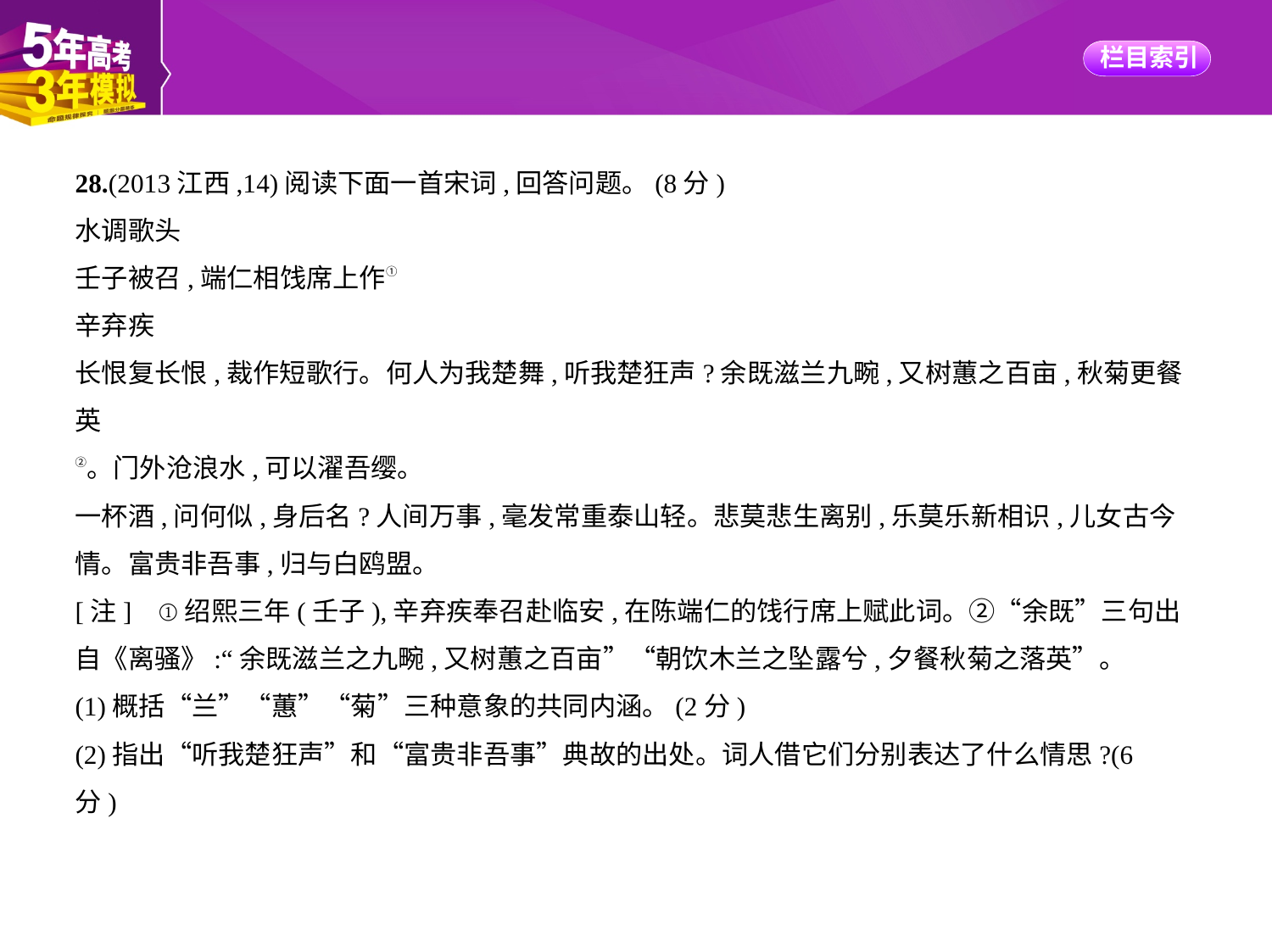

28.(2013江西,14)阅读下面一首宋词,回答问题。(8分)
水调歌头
壬子被召,端仁相饯席上作①
辛弃疾
长恨复长恨,裁作短歌行。何人为我楚舞,听我楚狂声?余既滋兰九畹,又树蕙之百亩,秋菊更餐英
②。门外沧浪水,可以濯吾缨。
一杯酒,问何似,身后名?人间万事,毫发常重泰山轻。悲莫悲生离别,乐莫乐新相识,儿女古今
情。富贵非吾事,归与白鸥盟。
[注]    ①绍熙三年(壬子),辛弃疾奉召赴临安,在陈端仁的饯行席上赋此词。②“余既”三句出
自《离骚》:“余既滋兰之九畹,又树蕙之百亩”“朝饮木兰之坠露兮,夕餐秋菊之落英”。
(1)概括“兰”“蕙”“菊”三种意象的共同内涵。(2分)
(2)指出“听我楚狂声”和“富贵非吾事”典故的出处。词人借它们分别表达了什么情思?(6
分)